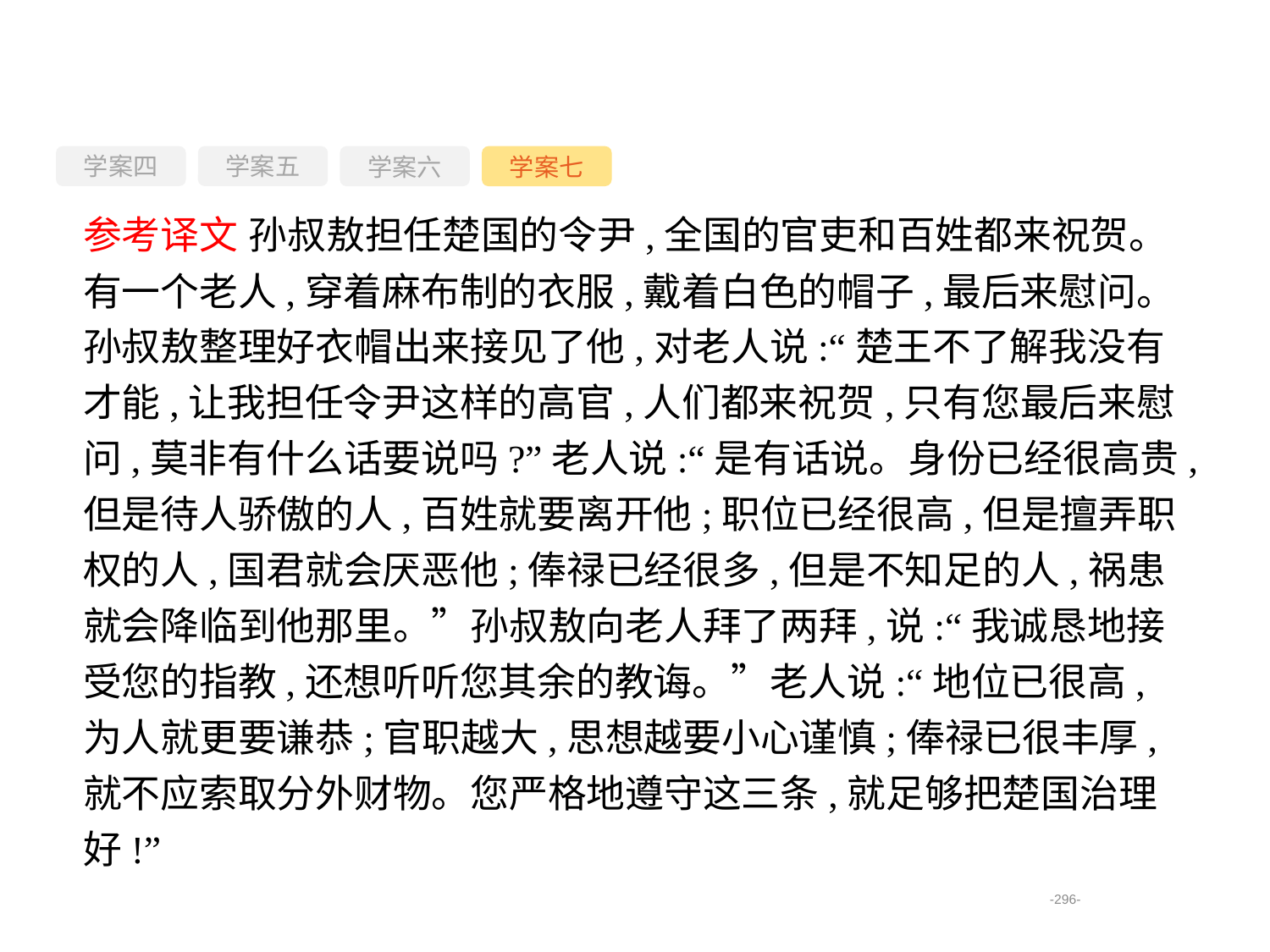

学案四
学案六
学案七
学案五
参考译文 孙叔敖担任楚国的令尹,全国的官吏和百姓都来祝贺。有一个老人,穿着麻布制的衣服,戴着白色的帽子,最后来慰问。孙叔敖整理好衣帽出来接见了他,对老人说:“楚王不了解我没有才能,让我担任令尹这样的高官,人们都来祝贺,只有您最后来慰问,莫非有什么话要说吗?”老人说:“是有话说。身份已经很高贵,但是待人骄傲的人,百姓就要离开他;职位已经很高,但是擅弄职权的人,国君就会厌恶他;俸禄已经很多,但是不知足的人,祸患就会降临到他那里。”孙叔敖向老人拜了两拜,说:“我诚恳地接受您的指教,还想听听您其余的教诲。”老人说:“地位已很高,为人就更要谦恭;官职越大,思想越要小心谨慎;俸禄已很丰厚,就不应索取分外财物。您严格地遵守这三条,就足够把楚国治理好!”
-296-